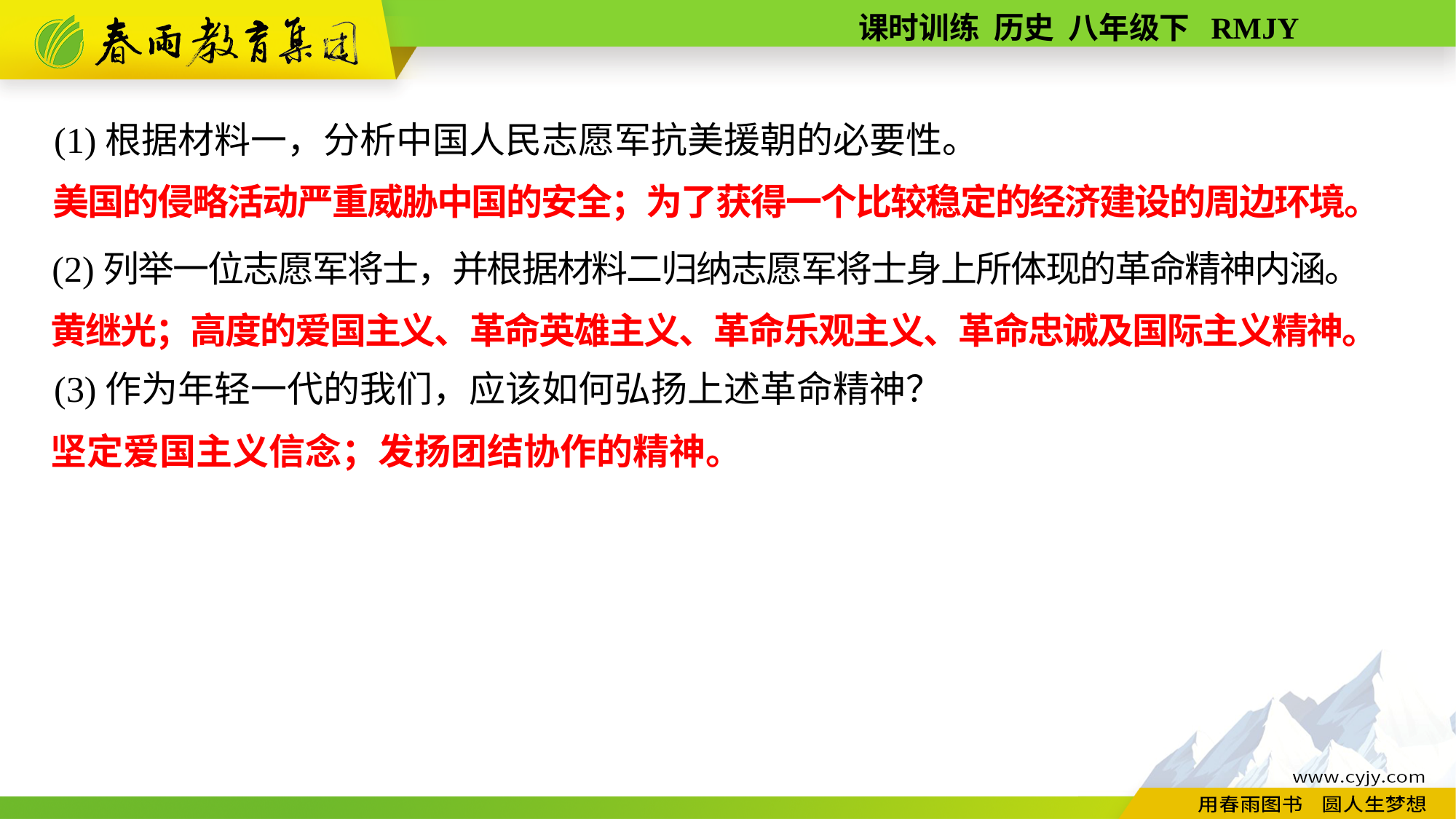

(1)根据材料一，分析中国人民志愿军抗美援朝的必要性。
美国的侵略活动严重威胁中国的安全；为了获得一个比较稳定的经济建设的周边环境。
(2)列举一位志愿军将士，并根据材料二归纳志愿军将士身上所体现的革命精神内涵。
黄继光；高度的爱国主义、革命英雄主义、革命乐观主义、革命忠诚及国际主义精神。
(3)作为年轻一代的我们，应该如何弘扬上述革命精神？
坚定爱国主义信念；发扬团结协作的精神。